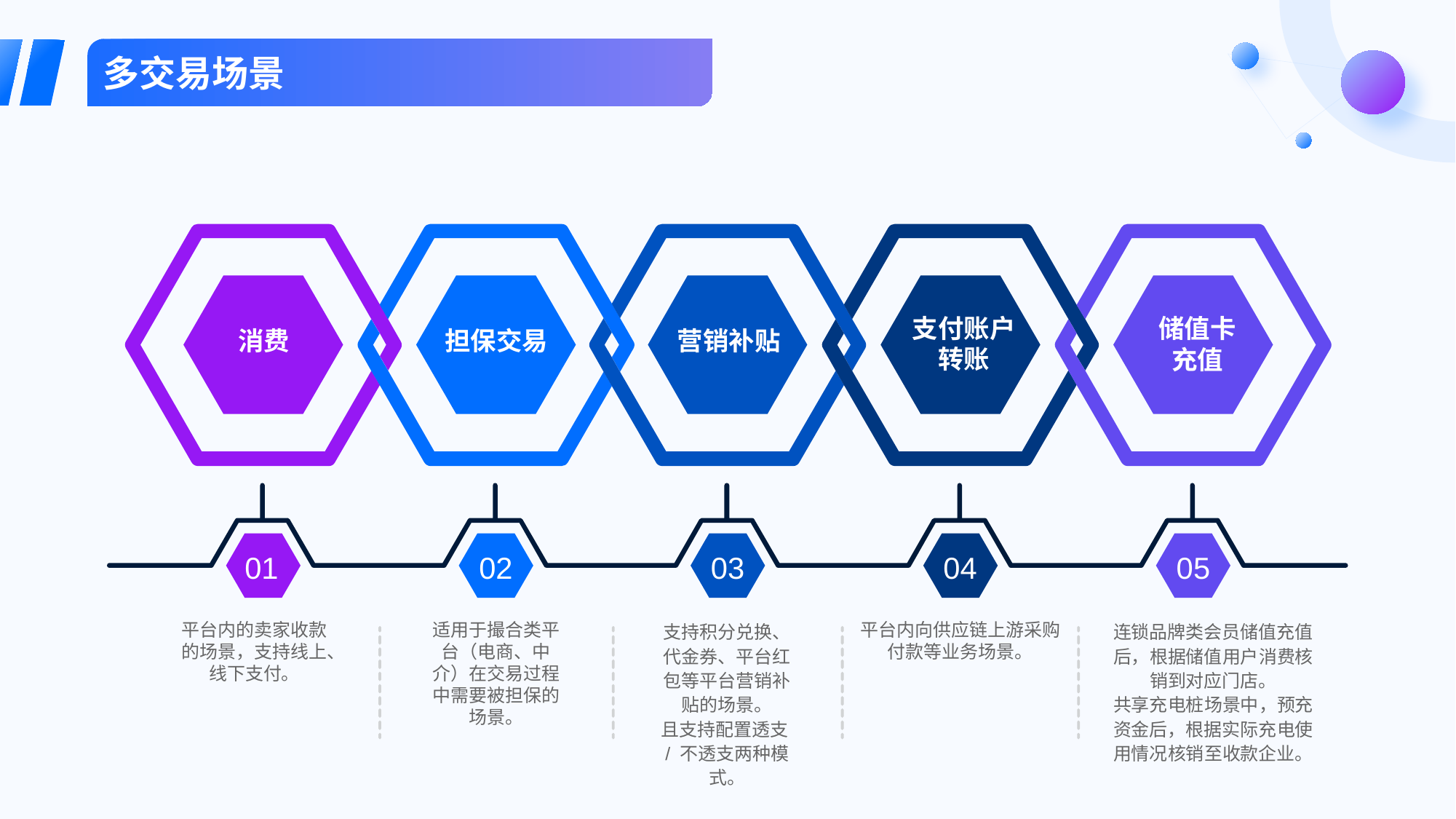

多交易场景

支付账户转账
储值卡
充值
消费
担保交易
营销补贴

01
02
03
04
05
平台内的卖家收款的场景，支持线上、线下支付。

支持积分兑换、代金券、平台红包等平台营销补贴的场景。
且支持配置透支/ 不透支两种模式。
连锁品牌类会员储值充值后，根据储值用户消费核销到对应门店。
共享充电桩场景中，预充资金后，根据实际充电使用情况核销至收款企业。
适用于撮合类平台（电商、中介）在交易过程中需要被担保的场景。
平台内向供应链上游采购付款等业务场景。